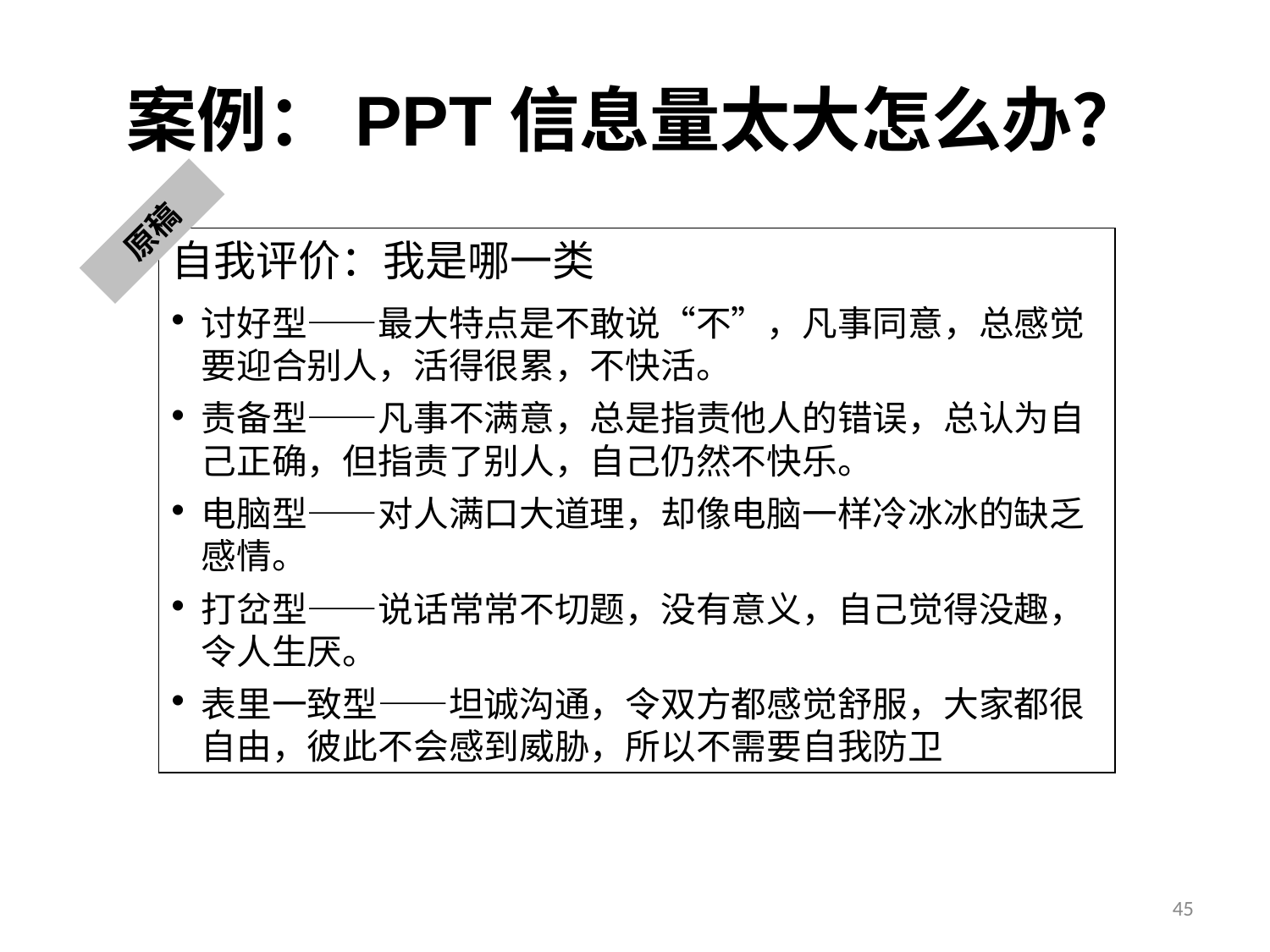

案例：PPT信息量太大怎么办？
原稿
自我评价：我是哪一类
讨好型——最大特点是不敢说“不”，凡事同意，总感觉要迎合别人，活得很累，不快活。
责备型——凡事不满意，总是指责他人的错误，总认为自己正确，但指责了别人，自己仍然不快乐。
电脑型——对人满口大道理，却像电脑一样冷冰冰的缺乏感情。
打岔型——说话常常不切题，没有意义，自己觉得没趣，令人生厌。
表里一致型——坦诚沟通，令双方都感觉舒服，大家都很自由，彼此不会感到威胁，所以不需要自我防卫
45